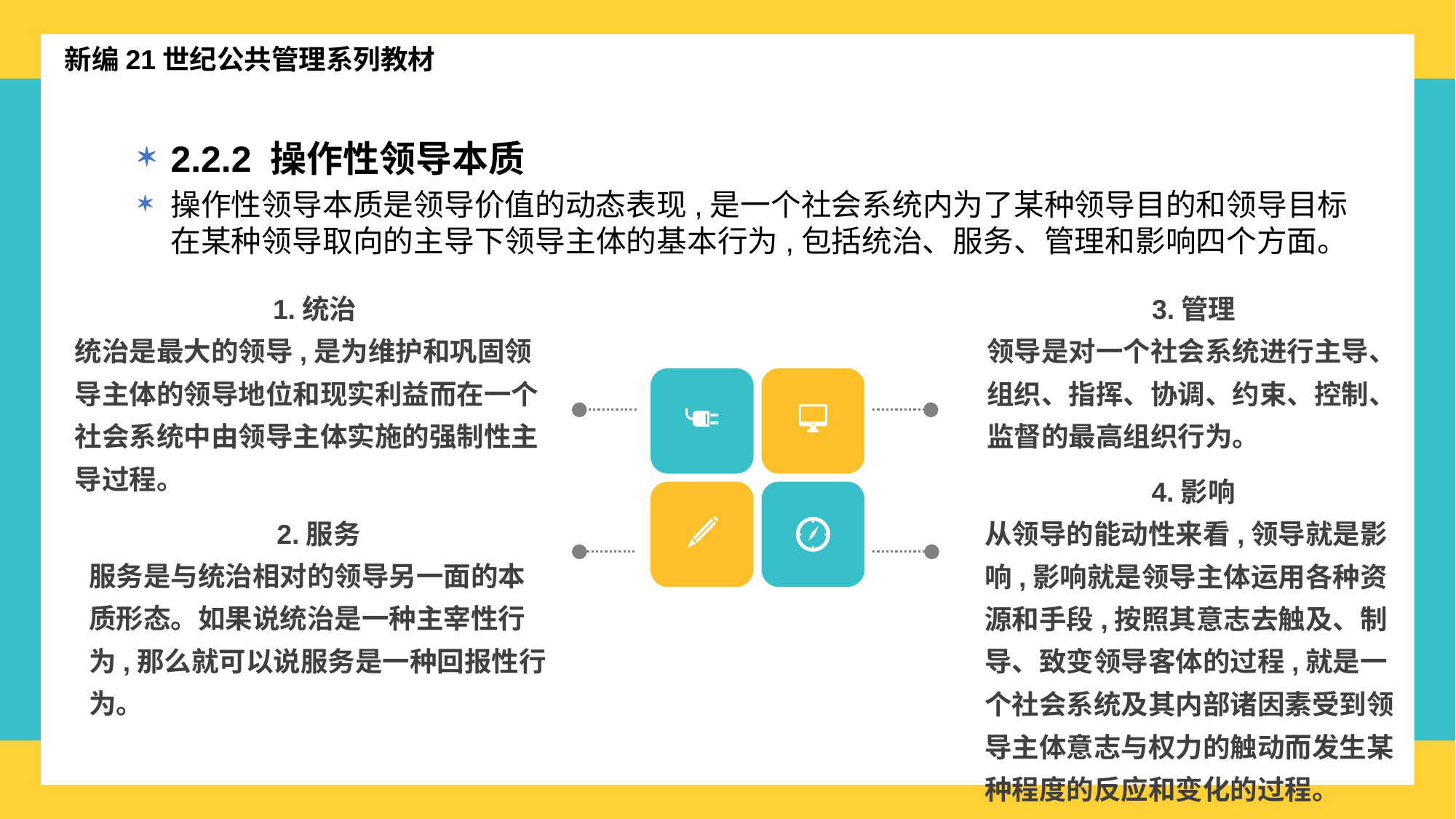

新编21世纪公共管理系列教材
2.2.2 操作性领导本质
操作性领导本质是领导价值的动态表现,是一个社会系统内为了某种领导目的和领导目标在某种领导取向的主导下领导主体的基本行为,包括统治、服务、管理和影响四个方面。
1.统治
统治是最大的领导,是为维护和巩固领导主体的领导地位和现实利益而在一个社会系统中由领导主体实施的强制性主导过程。
3.管理
领导是对一个社会系统进行主导、组织、指挥、协调、约束、控制、监督的最高组织行为。

4.影响
从领导的能动性来看,领导就是影响,影响就是领导主体运用各种资源和手段,按照其意志去触及、制导、致变领导客体的过程,就是一个社会系统及其内部诸因素受到领导主体意志与权力的触动而发生某种程度的反应和变化的过程。
2.服务
服务是与统治相对的领导另一面的本质形态。如果说统治是一种主宰性行为,那么就可以说服务是一种回报性行为。